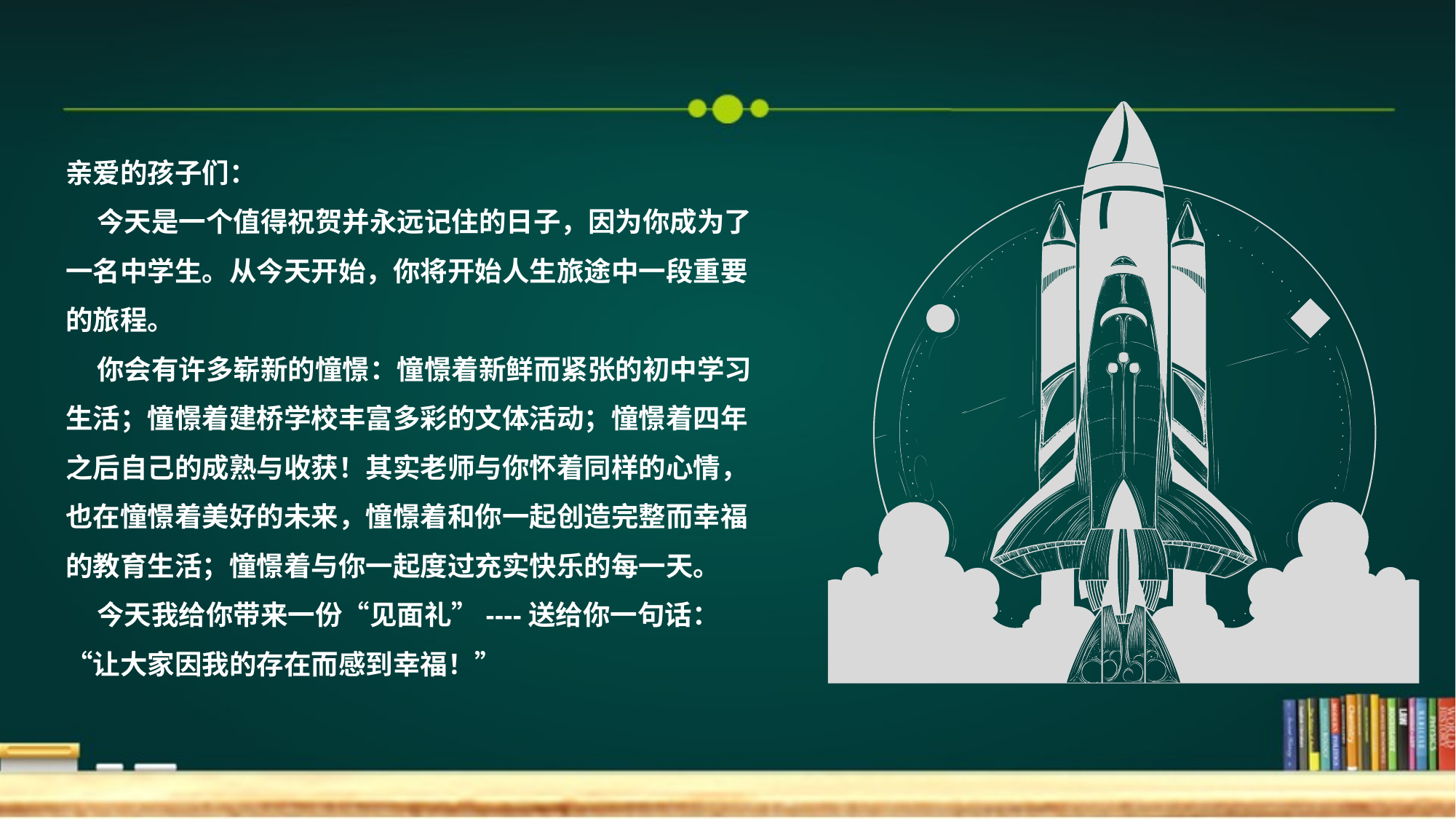

亲爱的孩子们：
    今天是一个值得祝贺并永远记住的日子，因为你成为了一名中学生。从今天开始，你将开始人生旅途中一段重要的旅程。
    你会有许多崭新的憧憬：憧憬着新鲜而紧张的初中学习生活；憧憬着建桥学校丰富多彩的文体活动；憧憬着四年之后自己的成熟与收获！其实老师与你怀着同样的心情，也在憧憬着美好的未来，憧憬着和你一起创造完整而幸福的教育生活；憧憬着与你一起度过充实快乐的每一天。
    今天我给你带来一份“见面礼”----送给你一句话：“让大家因我的存在而感到幸福！”